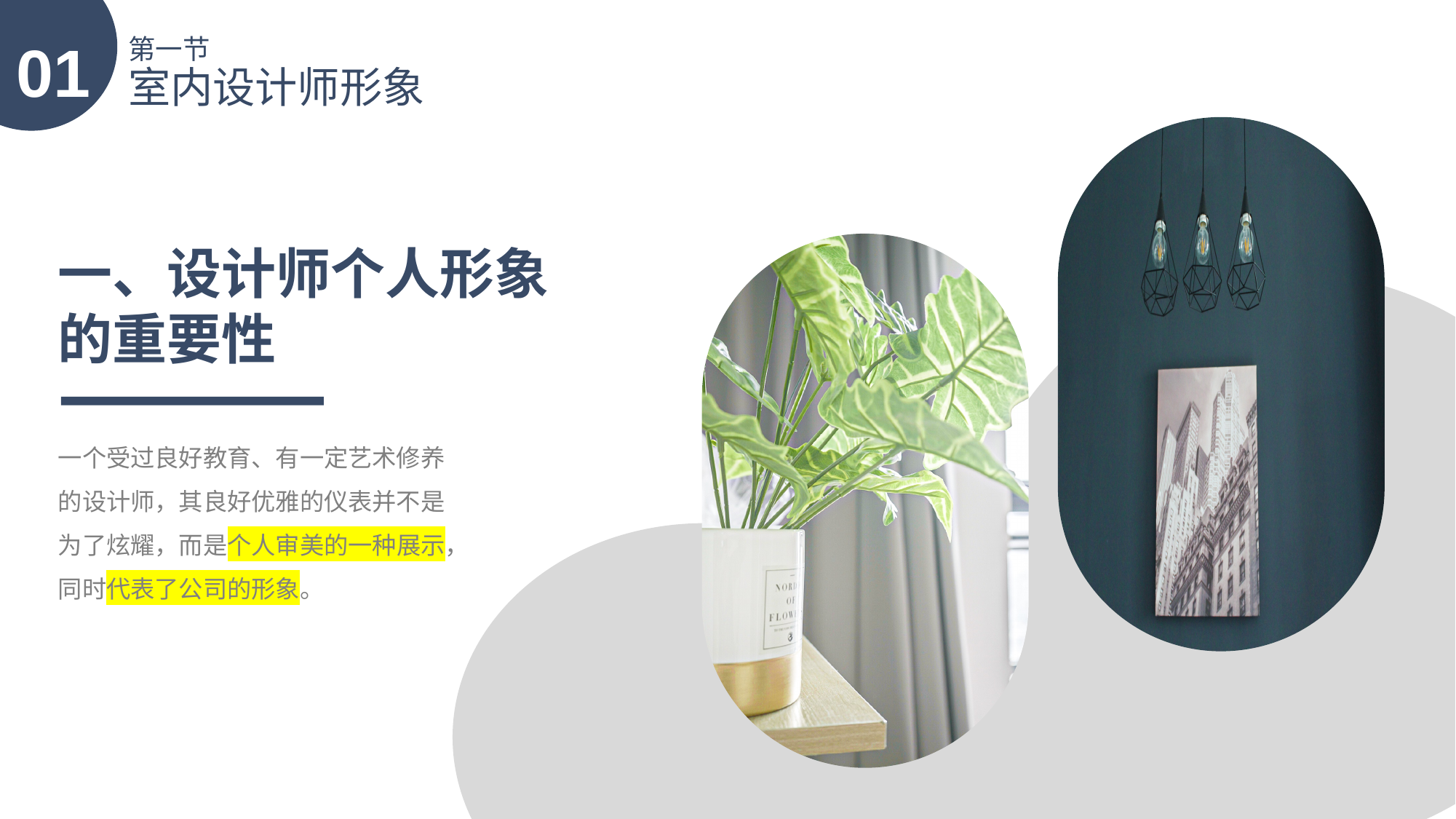

01
第一节
室内设计师形象

一、设计师个人形象的重要性

一个受过良好教育、有一定艺术修养的设计师，其良好优雅的仪表并不是为了炫耀，而是个人审美的一种展示，同时代表了公司的形象。